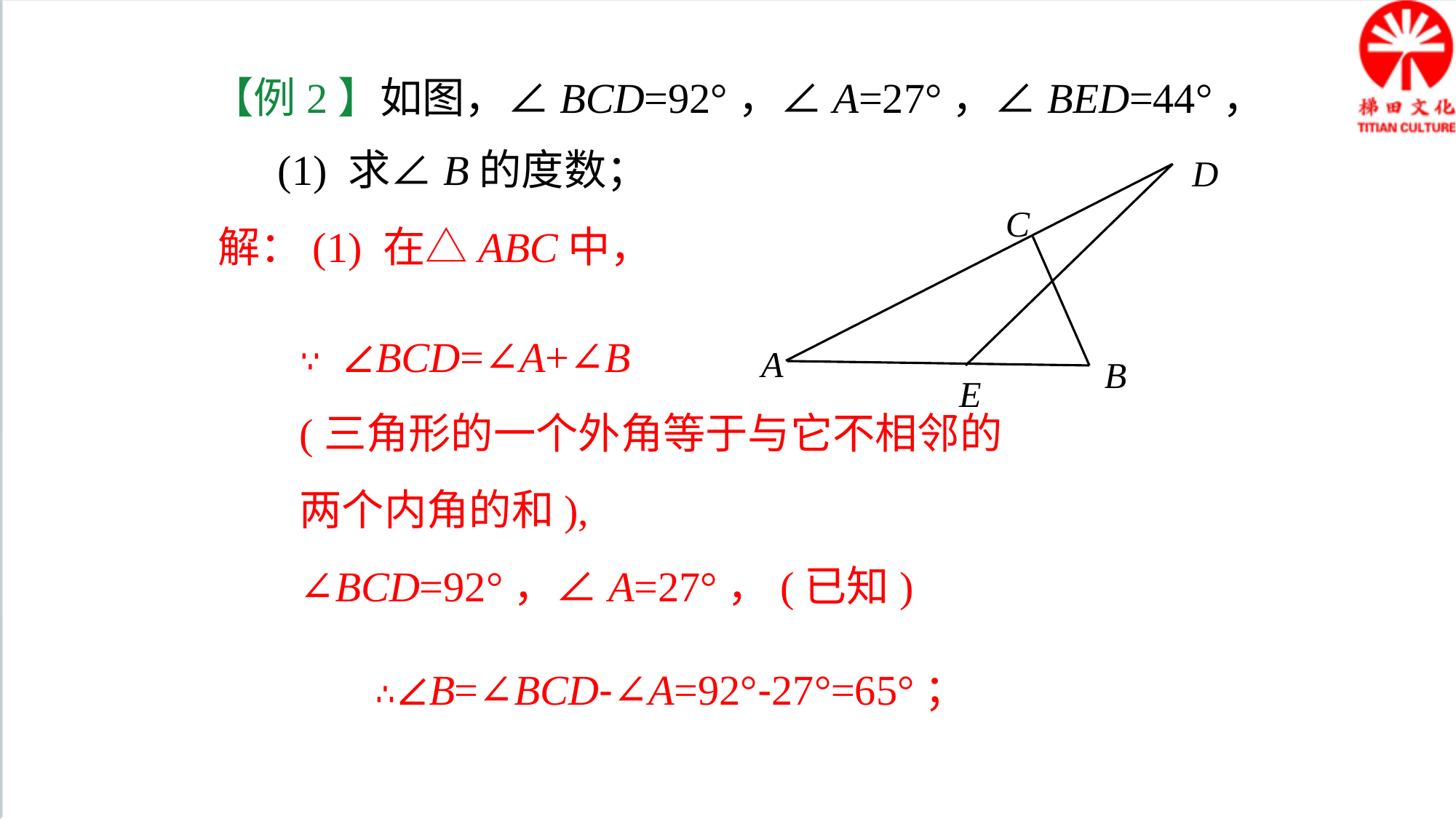

【例2】如图，∠BCD=92°，∠A=27°，∠BED=44°，
(1) 求∠B的度数；
D
C
A
B
E
解：(1) 在△ABC中，
∵  ∠BCD=∠A+∠B
(三角形的一个外角等于与它不相邻的两个内角的和),
∠BCD=92°，∠A=27°，(已知)
∴∠B=∠BCD-∠A=92°-27°=65°；